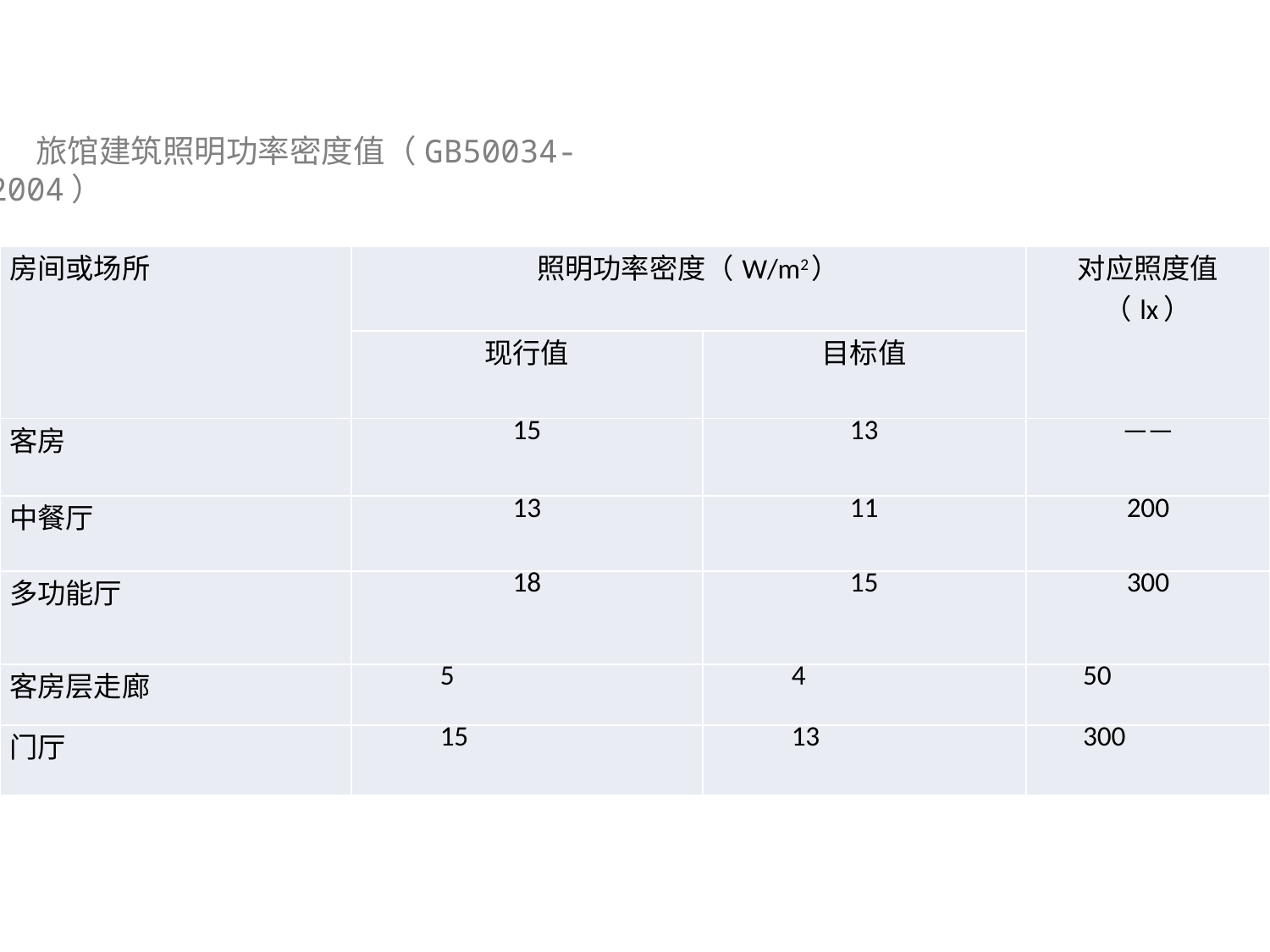

旅馆建筑照明功率密度值（GB50034-2004）

| 房间或场所 | 照明功率密度（W/m2） |  | 对应照度值（lx） |
| --- | --- | --- | --- |
|  | 现行值 | 目标值 |  |
| 客房 | 15 | 13 | —— |
| 中餐厅 | 13 | 11 | 200 |
| 多功能厅 | 18 | 15 | 300 |
| 客房层走廊 | 5 | 4 | 50 |
| 门厅 | 15 | 13 | 300 |